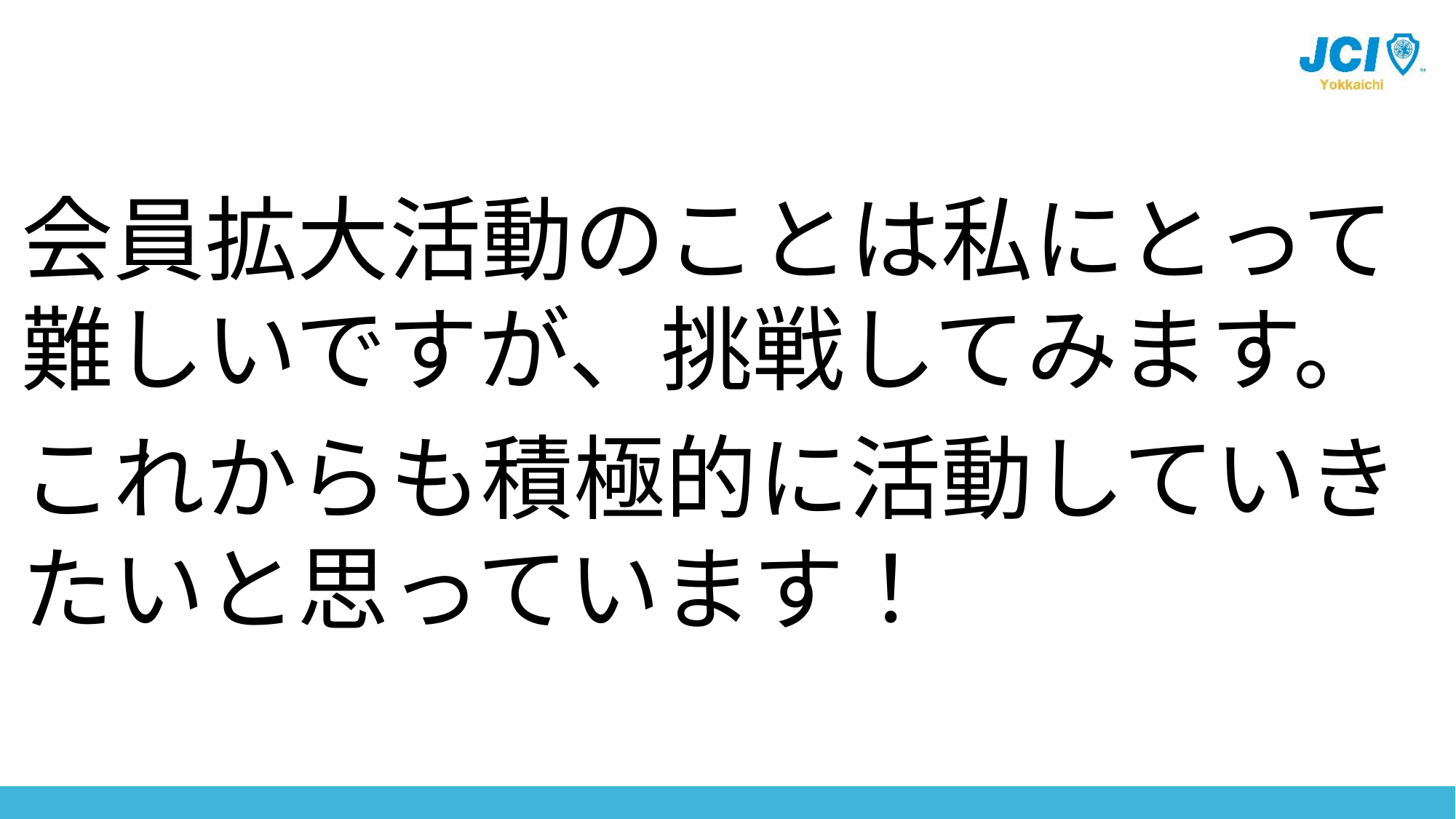

会員拡大活動のことは私にとって難しいですが、挑戦してみます。
これからも積極的に活動していきたいと思っています！